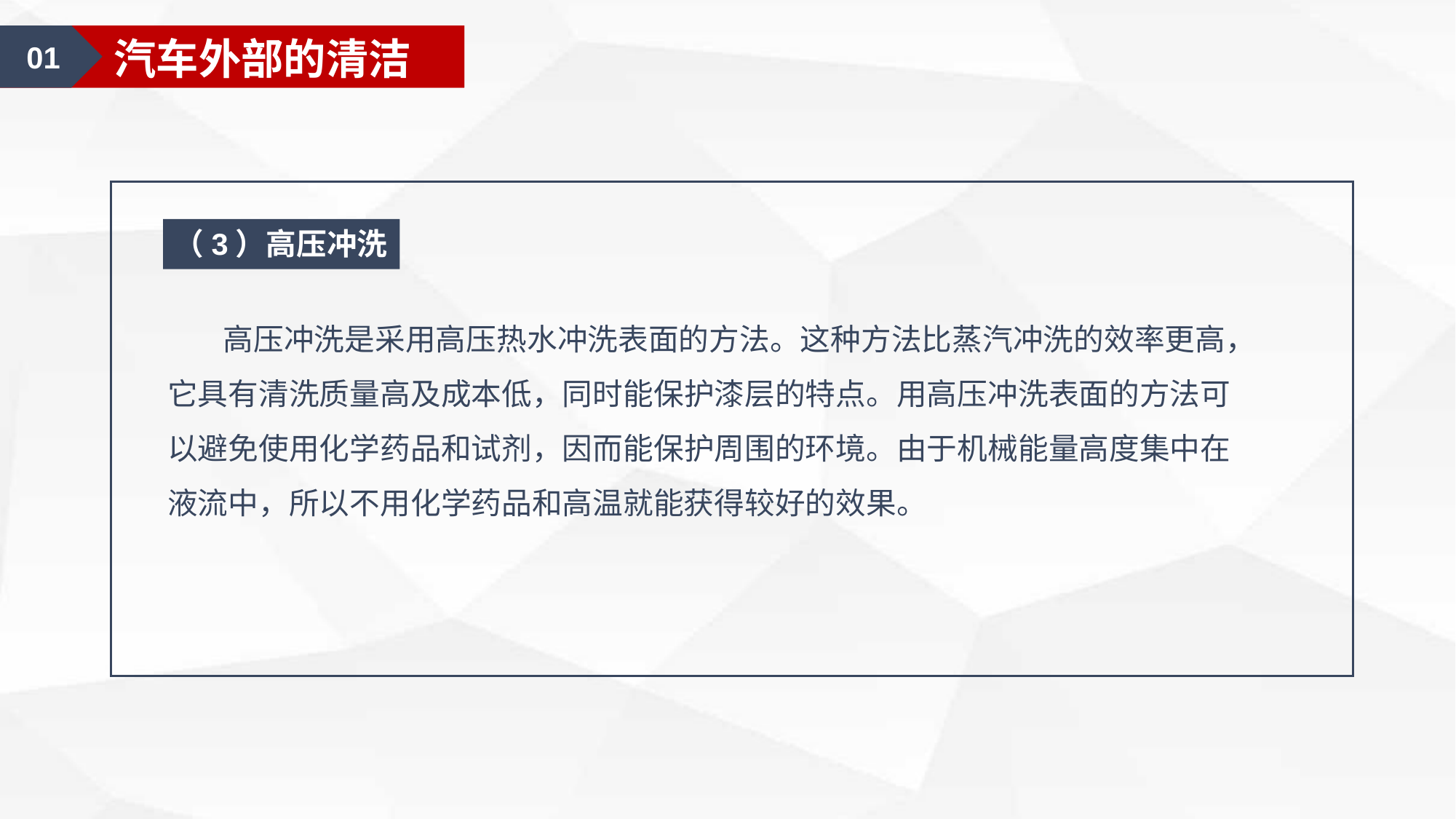

01
汽车美容护理用品

01
汽车外部的清洁

（3）高压冲洗
       高压冲洗是采用高压热水冲洗表面的方法。这种方法比蒸汽冲洗的效率更高，它具有清洗质量高及成本低，同时能保护漆层的特点。用高压冲洗表面的方法可以避免使用化学药品和试剂，因而能保护周围的环境。由于机械能量高度集中在液流中，所以不用化学药品和高温就能获得较好的效果。